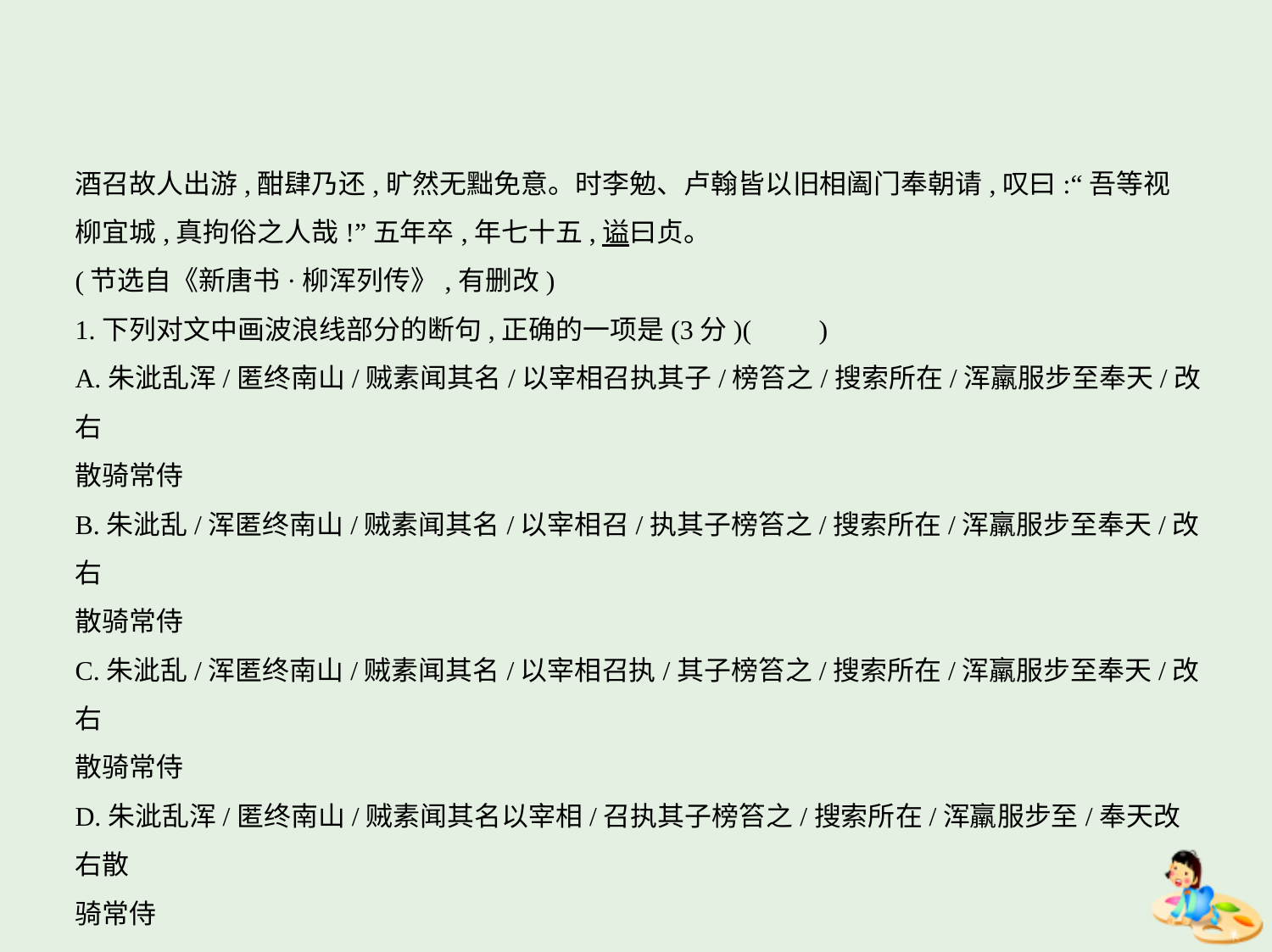

酒召故人出游,酣肆乃还,旷然无黜免意。时李勉、卢翰皆以旧相阖门奉朝请,叹曰:“吾等视
柳宜城,真拘俗之人哉!”五年卒,年七十五,谥曰贞。
(节选自《新唐书·柳浑列传》,有删改)
1.下列对文中画波浪线部分的断句,正确的一项是(3分)(　　)
A.朱泚乱浑/匿终南山/贼素闻其名/以宰相召执其子/榜笞之/搜索所在/浑羸服步至奉天/改右
散骑常侍
B.朱泚乱/浑匿终南山/贼素闻其名/以宰相召/执其子榜笞之/搜索所在/浑羸服步至奉天/改右
散骑常侍
C.朱泚乱/浑匿终南山/贼素闻其名/以宰相召执/其子榜笞之/搜索所在/浑羸服步至奉天/改右
散骑常侍
D.朱泚乱浑/匿终南山/贼素闻其名以宰相/召执其子榜笞之/搜索所在/浑羸服步至/奉天改右散
骑常侍